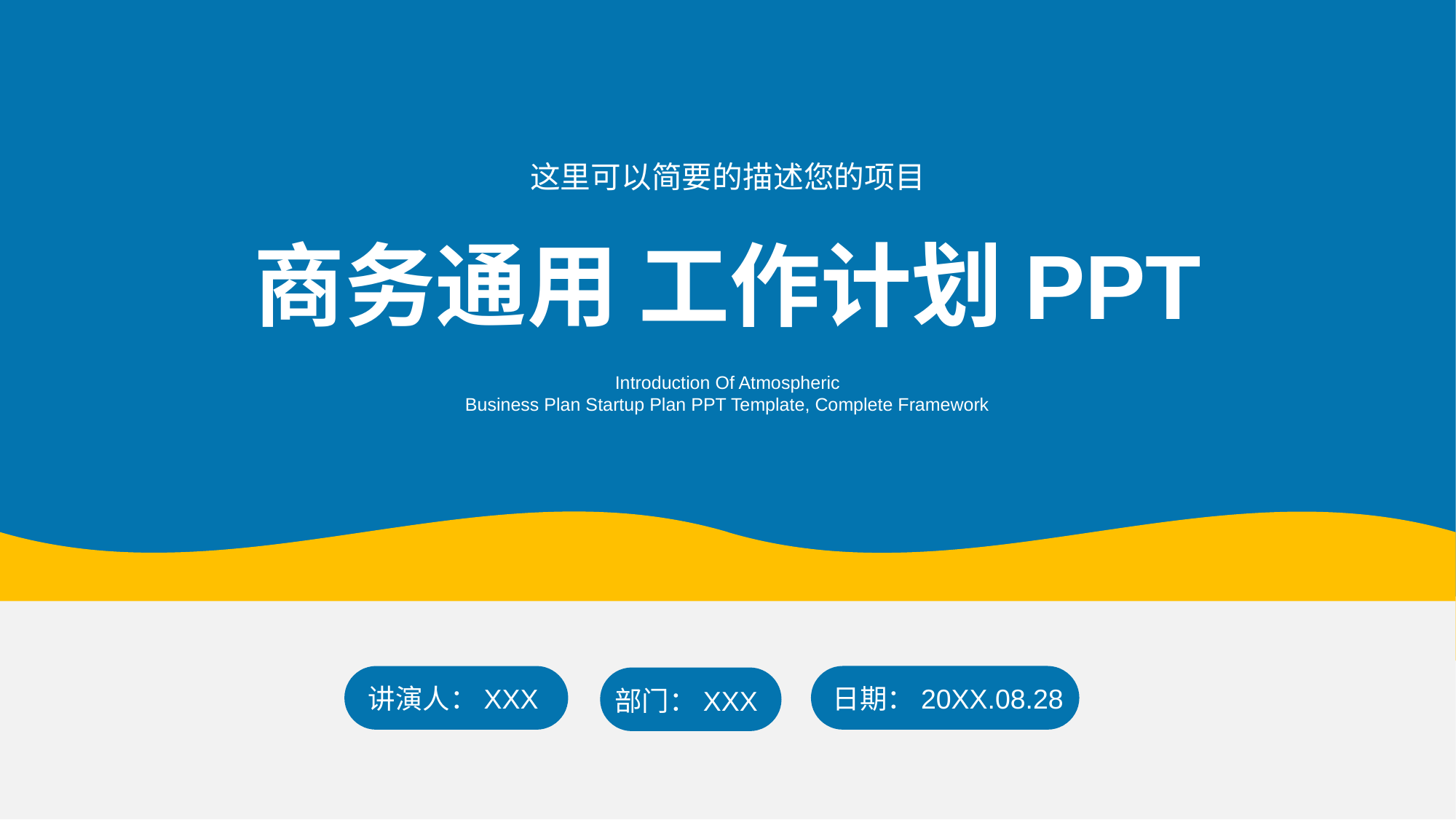

这里可以简要的描述您的项目
商务通用 工作计划PPT
Introduction Of Atmospheric
Business Plan Startup Plan PPT Template, Complete Framework

日期：20XX.08.28
讲演人：XXX
部门：XXX